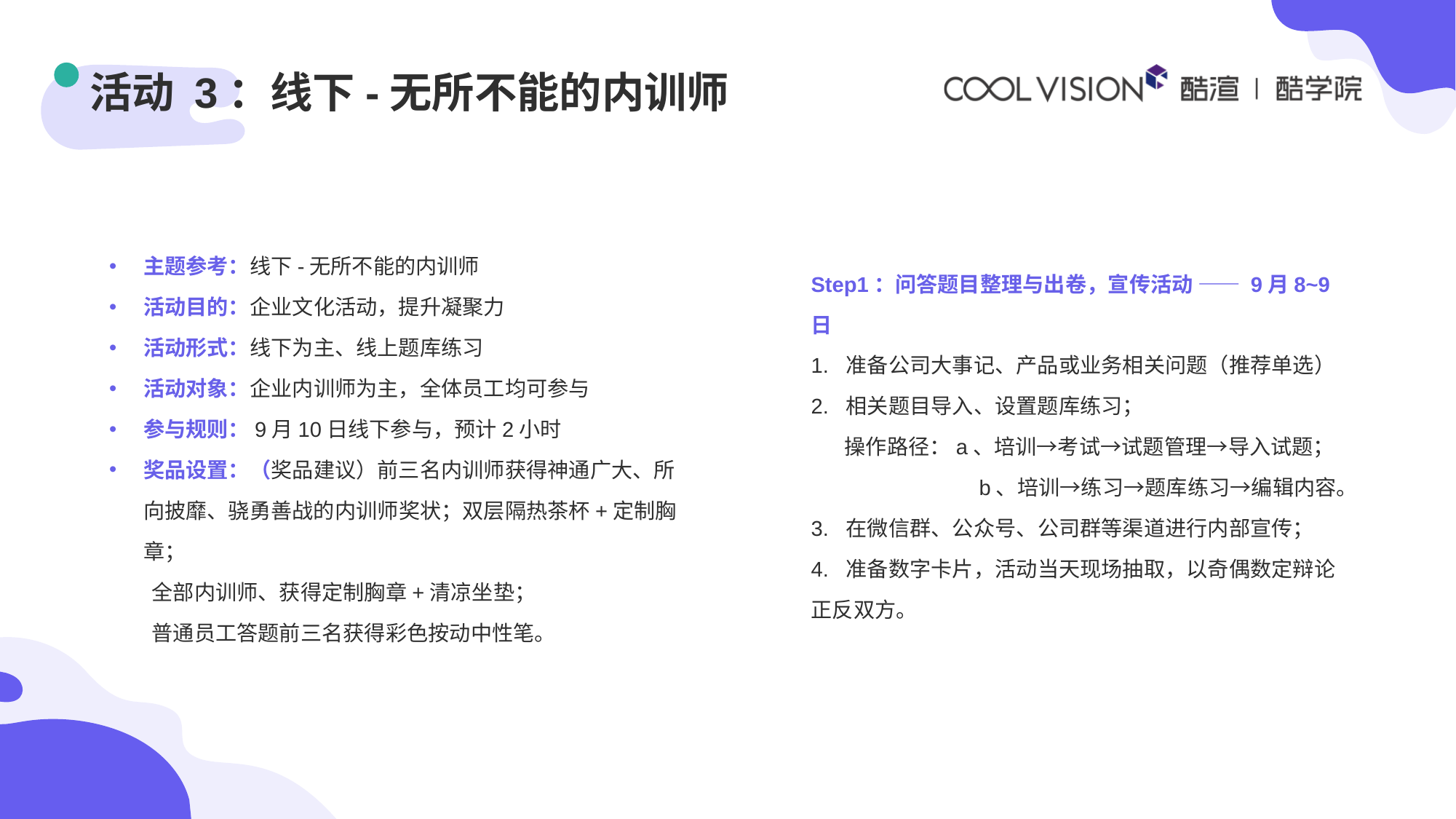

# 活动 3：线下-无所不能的内训师
主题参考：线下-无所不能的内训师
活动目的：企业文化活动，提升凝聚力
活动形式：线下为主、线上题库练习
活动对象：企业内训师为主，全体员工均可参与
参与规则：9月10日线下参与，预计2小时
奖品设置：（奖品建议）前三名内训师获得神通广大、所向披靡、骁勇善战的内训师奖状；双层隔热茶杯+定制胸章；
全部内训师、获得定制胸章+清凉坐垫；
普通员工答题前三名获得彩色按动中性笔。
Step1：问答题目整理与出卷，宣传活动 —— 9月8~9日
1.  准备公司大事记、产品或业务相关问题（推荐单选）
2.  相关题目导入、设置题库练习；
      操作路径：a、培训→考试→试题管理→导入试题；
                            b、培训→练习→题库练习→编辑内容。
3.  在微信群、公众号、公司群等渠道进行内部宣传；
4.  准备数字卡片，活动当天现场抽取，以奇偶数定辩论正反双方。
8